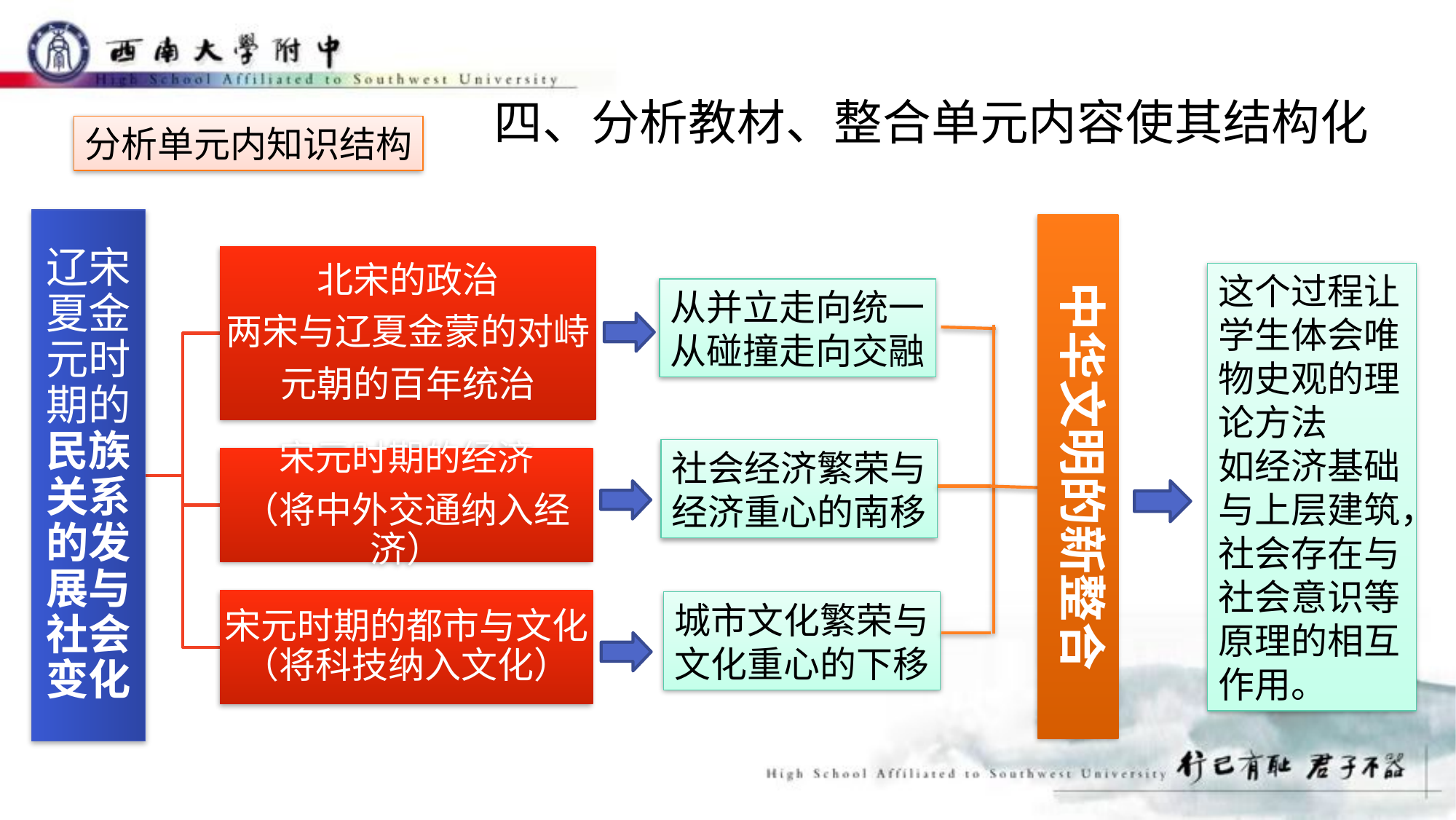

四、分析教材、整合单元内容使其结构化
分析单元内知识结构

辽宋夏金元时期的民族关系的发展与社会变化
北宋的政治
两宋与辽夏金蒙的对峙
元朝的百年统治
宋元时期的经济
（将中外交通纳入经济）
宋元时期的都市与文化（将科技纳入文化）
中华文明的新整合
这个过程让学生体会唯物史观的理论方法
如经济基础与上层建筑，社会存在与社会意识等原理的相互作用。
从并立走向统一
从碰撞走向交融

社会经济繁荣与
经济重心的南移

城市文化繁荣与
文化重心的下移